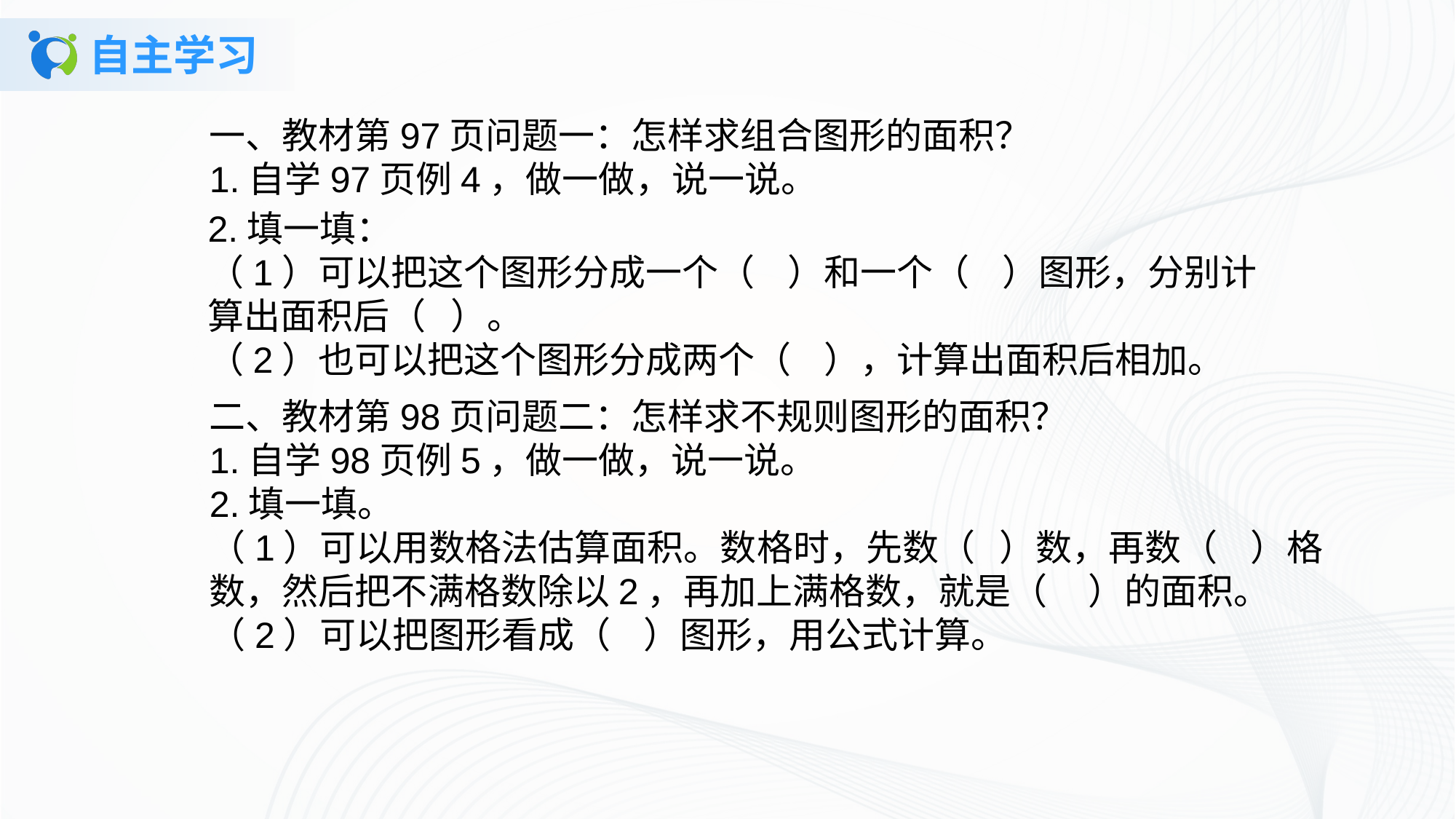

# 自主学习
一、教材第97页问题一：怎样求组合图形的面积？
1.自学97页例4，做一做，说一说。
2.填一填：（1）可以把这个图形分成一个（    ）和一个（    ）图形，分别计算出面积后（   ）。（2）也可以把这个图形分成两个（    ），计算出面积后相加。
二、教材第98页问题二：怎样求不规则图形的面积？1.自学98页例5，做一做，说一说。2.填一填。（1）可以用数格法估算面积。数格时，先数（   ）数，再数（    ）格数，然后把不满格数除以2，再加上满格数，就是（     ）的面积。（2）可以把图形看成（    ）图形，用公式计算。